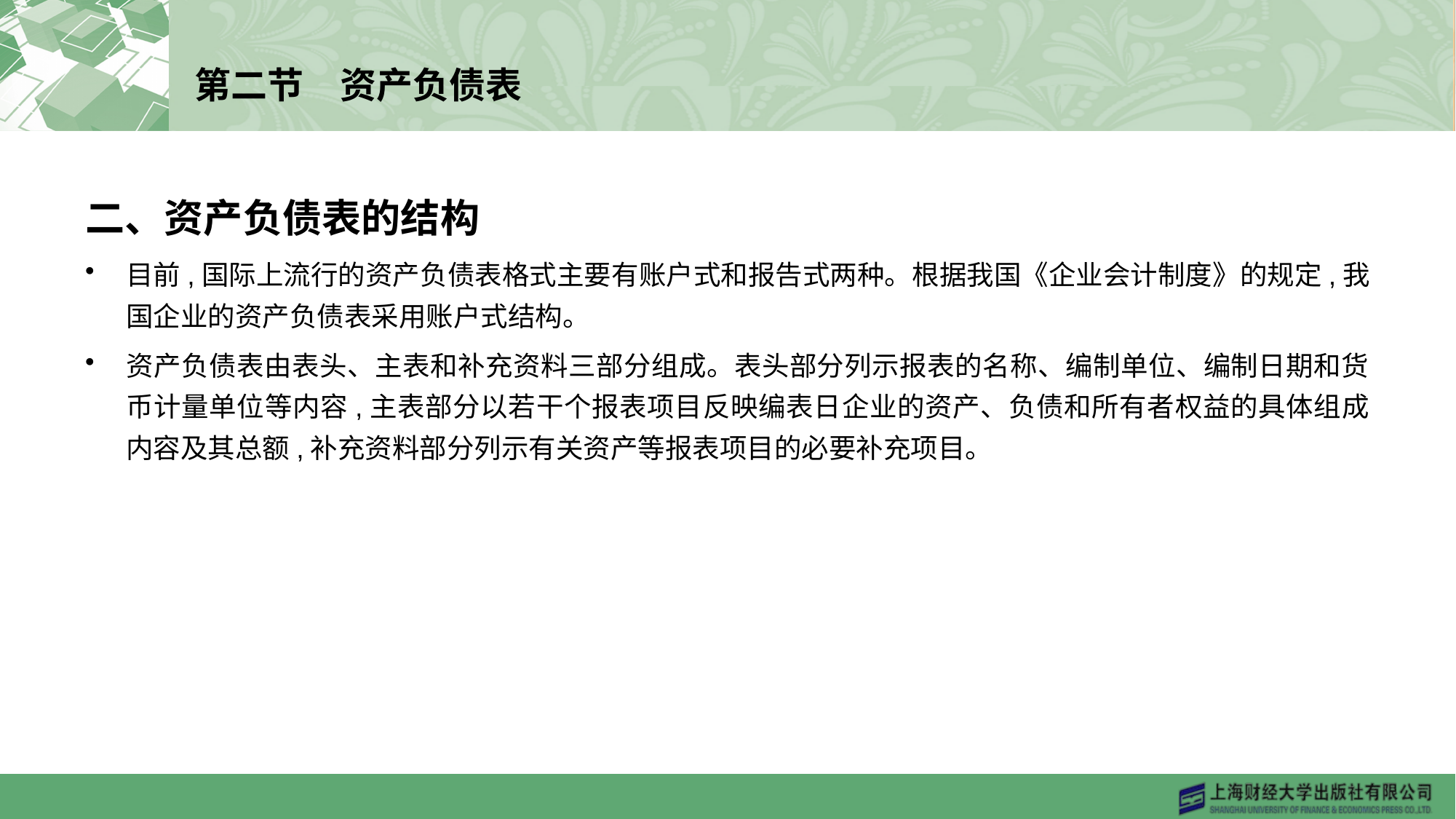

# 第二节　资产负债表
二、资产负债表的结构
目前,国际上流行的资产负债表格式主要有账户式和报告式两种。根据我国《企业会计制度》的规定,我国企业的资产负债表采用账户式结构。
资产负债表由表头、主表和补充资料三部分组成。表头部分列示报表的名称、编制单位、编制日期和货币计量单位等内容,主表部分以若干个报表项目反映编表日企业的资产、负债和所有者权益的具体组成内容及其总额,补充资料部分列示有关资产等报表项目的必要补充项目。